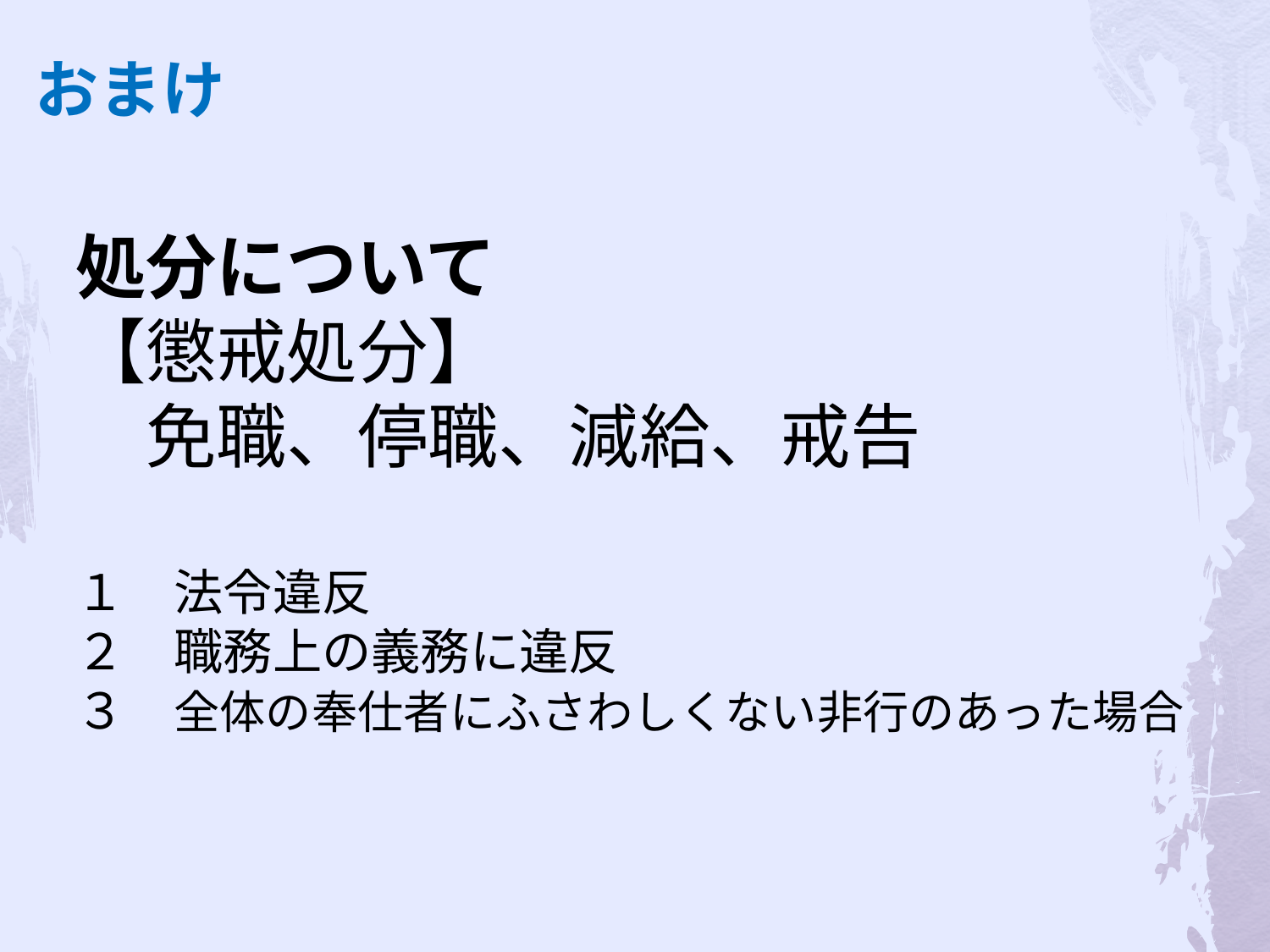

おまけ
処分について
【懲戒処分】
　免職、停職、減給、戒告

１　法令違反
２　職務上の義務に違反
３　全体の奉仕者にふさわしくない非行のあった場合